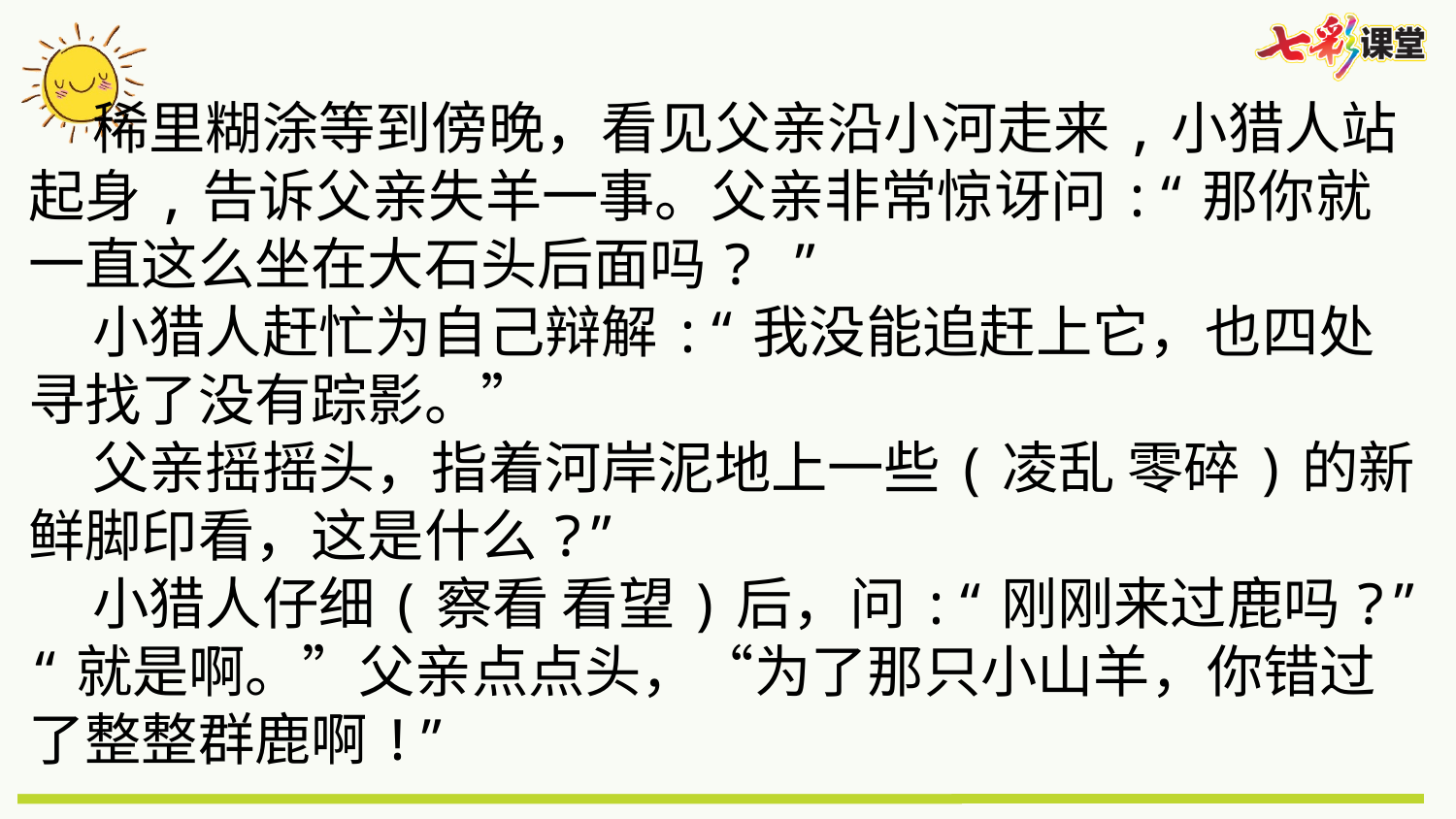

稀里糊涂等到傍晚，看见父亲沿小河走来,小猎人站起身,告诉父亲失羊一事。父亲非常惊讶问:“那你就一直这么坐在大石头后面吗? ”
    小猎人赶忙为自己辩解:“我没能追赶上它，也四处寻找了没有踪影。”
    父亲摇摇头，指着河岸泥地上一些(凌乱 零碎)的新鲜脚印看，这是什么?”
    小猎人仔细(察看 看望)后，问:“刚刚来过鹿吗?” “就是啊。”父亲点点头，“为了那只小山羊，你错过了整整群鹿啊!”